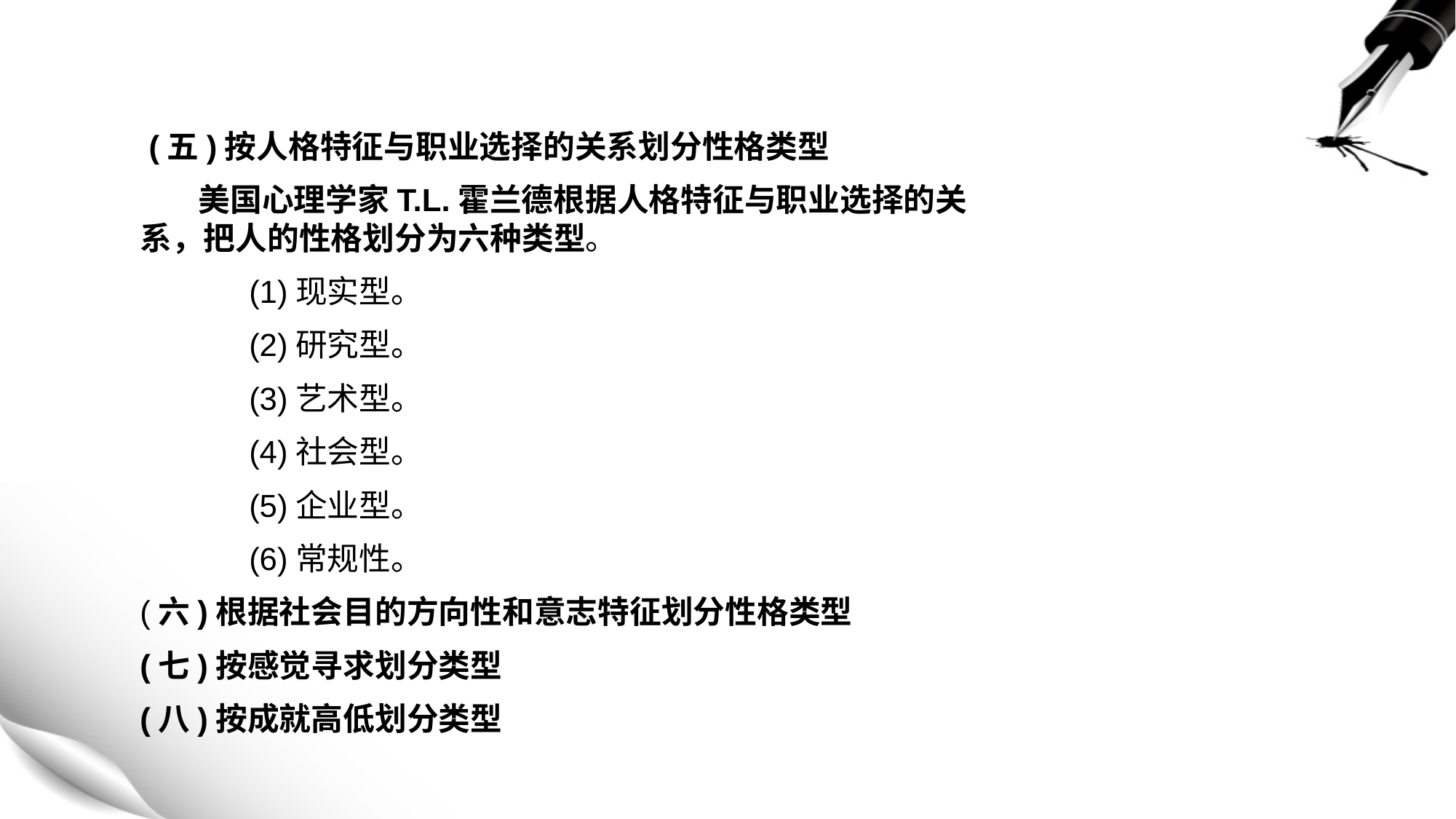

(五)按人格特征与职业选择的关系划分性格类型
       美国心理学家T.L.霍兰德根据人格特征与职业选择的关系，把人的性格划分为六种类型。
	(1)现实型。
	(2)研究型。
	(3)艺术型。
	(4)社会型。
	(5)企业型。
	(6)常规性。
(六)根据社会目的方向性和意志特征划分性格类型
(七)按感觉寻求划分类型
(八)按成就高低划分类型